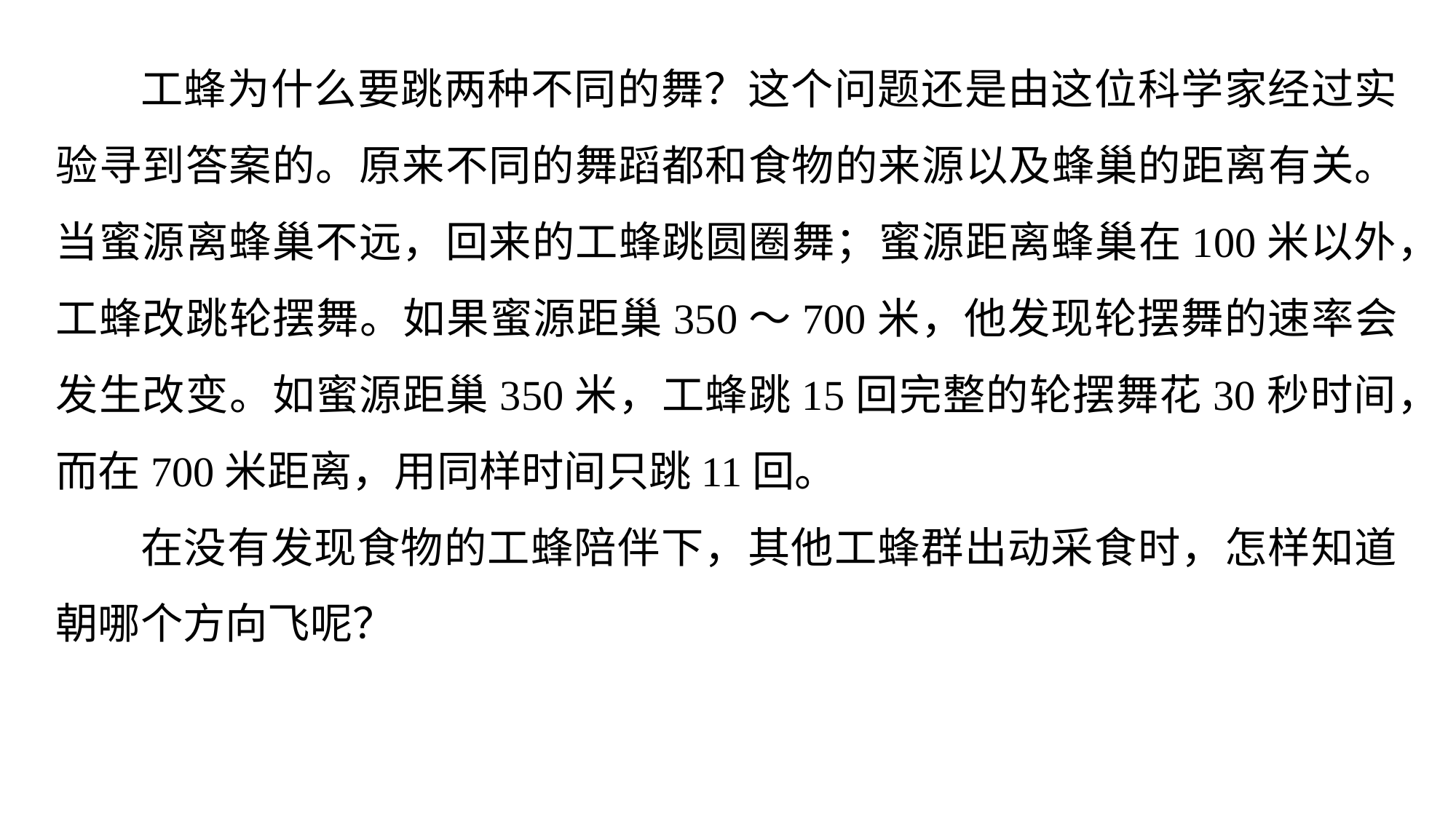

工蜂为什么要跳两种不同的舞？这个问题还是由这位科学家经过实验寻到答案的。原来不同的舞蹈都和食物的来源以及蜂巢的距离有关。当蜜源离蜂巢不远，回来的工蜂跳圆圈舞；蜜源距离蜂巢在100米以外，工蜂改跳轮摆舞。如果蜜源距巢350～700米，他发现轮摆舞的速率会发生改变。如蜜源距巢350米，工蜂跳15回完整的轮摆舞花30秒时间，而在700米距离，用同样时间只跳11回。
在没有发现食物的工蜂陪伴下，其他工蜂群出动采食时，怎样知道朝哪个方向飞呢？